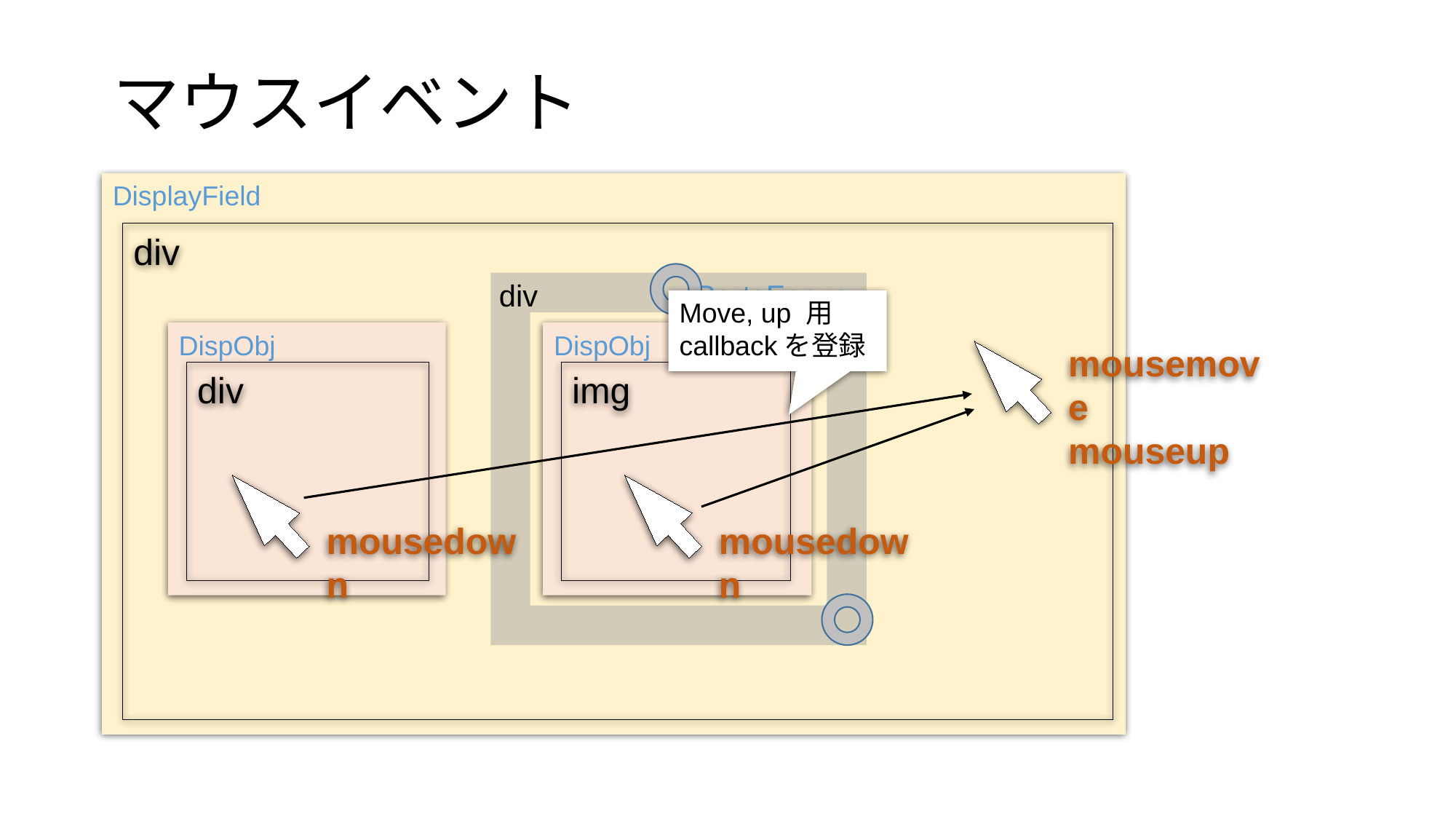

# マウスイベント
DisplayField
div

div
PartsFocus

Move, up 用 callbackを登録
DispObj
DispObj
mousemove
mouseup

div

img

mousedown
mousedown